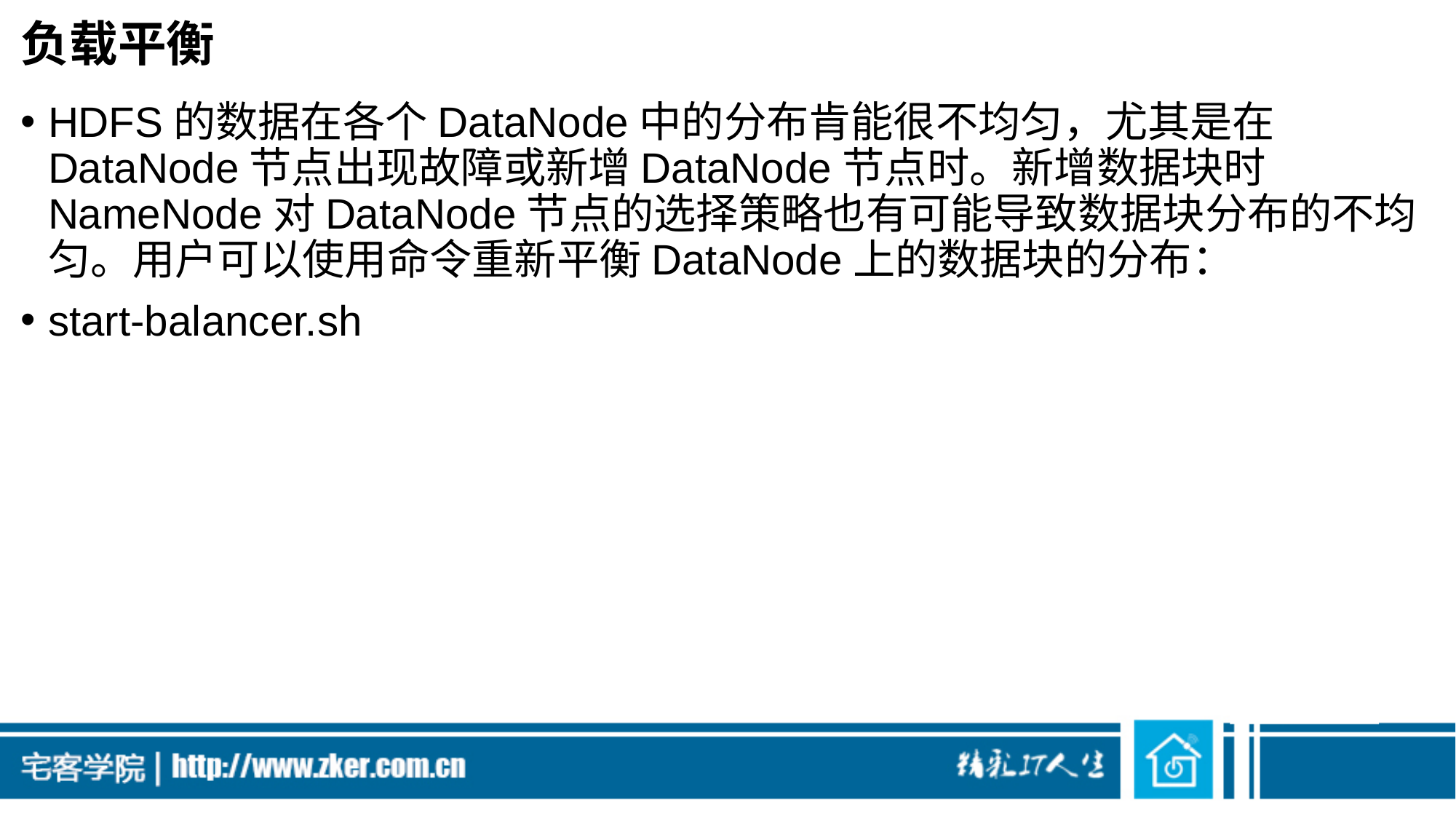

# 负载平衡
HDFS的数据在各个DataNode中的分布肯能很不均匀，尤其是在DataNode节点出现故障或新增DataNode节点时。新增数据块时NameNode对DataNode节点的选择策略也有可能导致数据块分布的不均匀。用户可以使用命令重新平衡DataNode上的数据块的分布：
start-balancer.sh